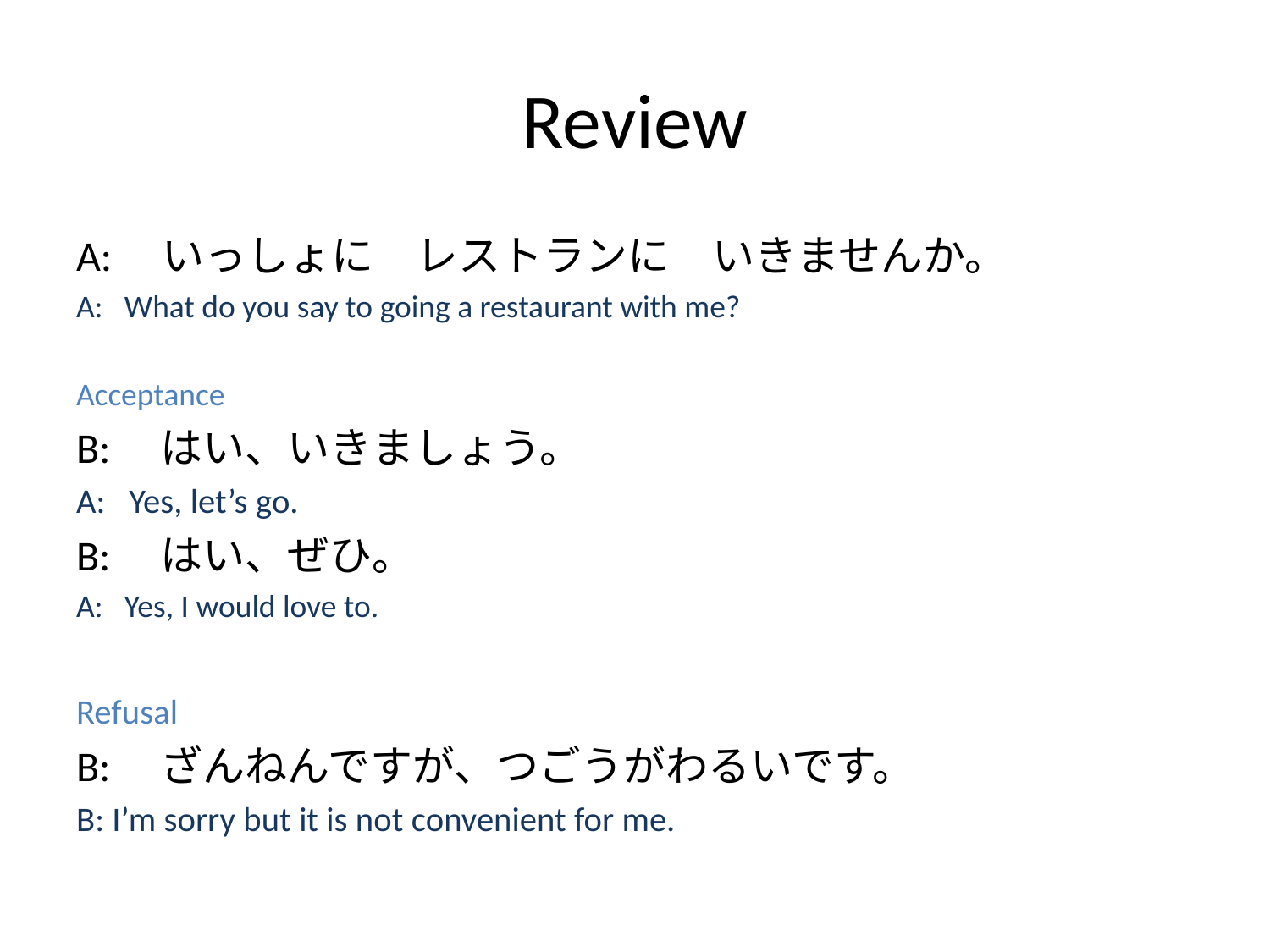

# Review
A:　いっしょに　レストランに　いきませんか。
A:   What do you say to going a restaurant with me?

Acceptance
B:　はい、いきましょう。
A:   Yes, let’s go.
B:　はい、ぜひ。
A:   Yes, I would love to.

Refusal
B:　ざんねんですが、つごうがわるいです。
B: I’m sorry but it is not convenient for me.